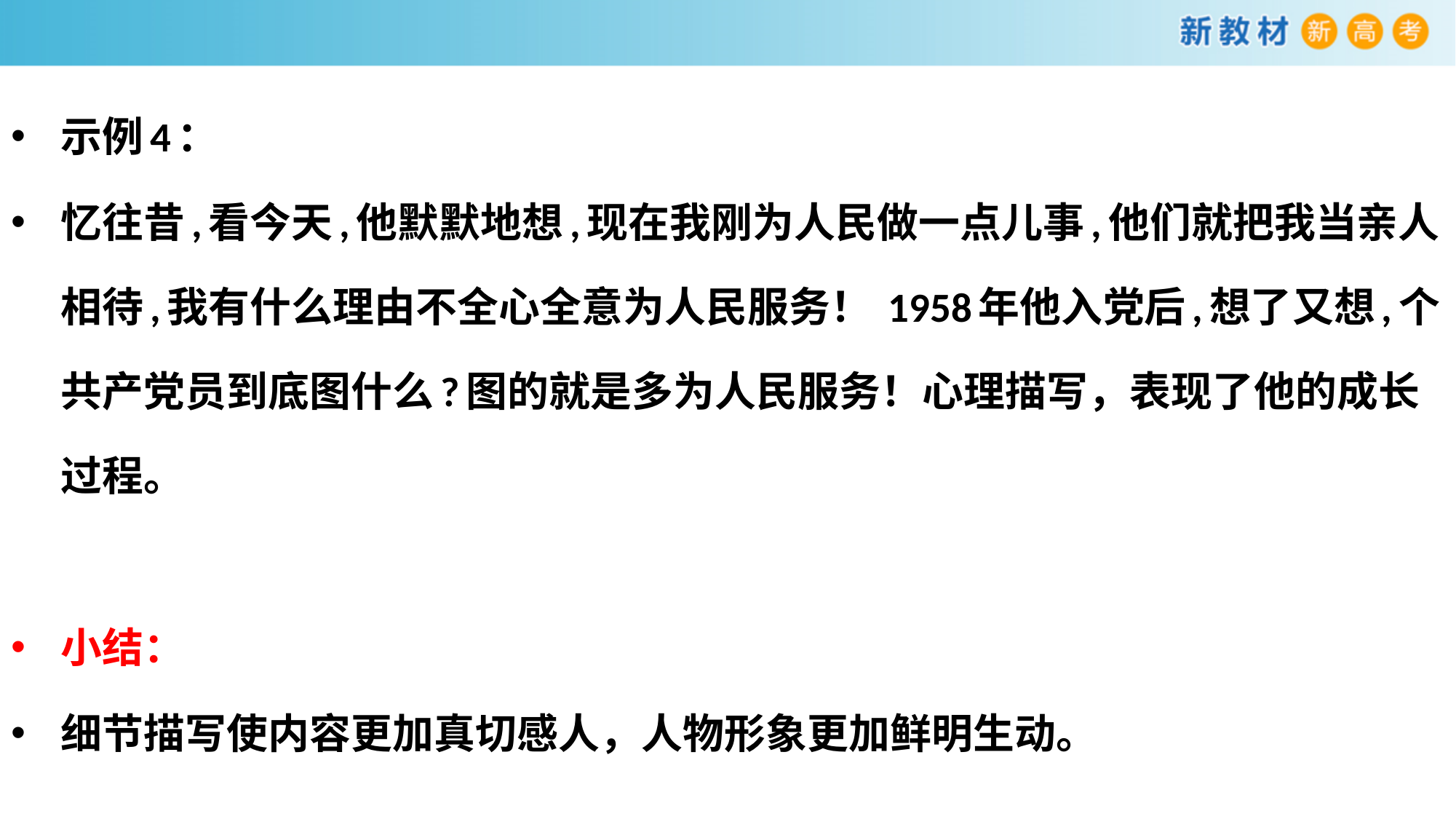

示例4：
忆往昔,看今天,他默默地想,现在我刚为人民做一点儿事,他们就把我当亲人相待,我有什么理由不全心全意为人民服务！ 1958年他入党后,想了又想,个共产党员到底图什么?图的就是多为人民服务！心理描写，表现了他的成长过程。

小结：
细节描写使内容更加真切感人，人物形象更加鲜明生动。